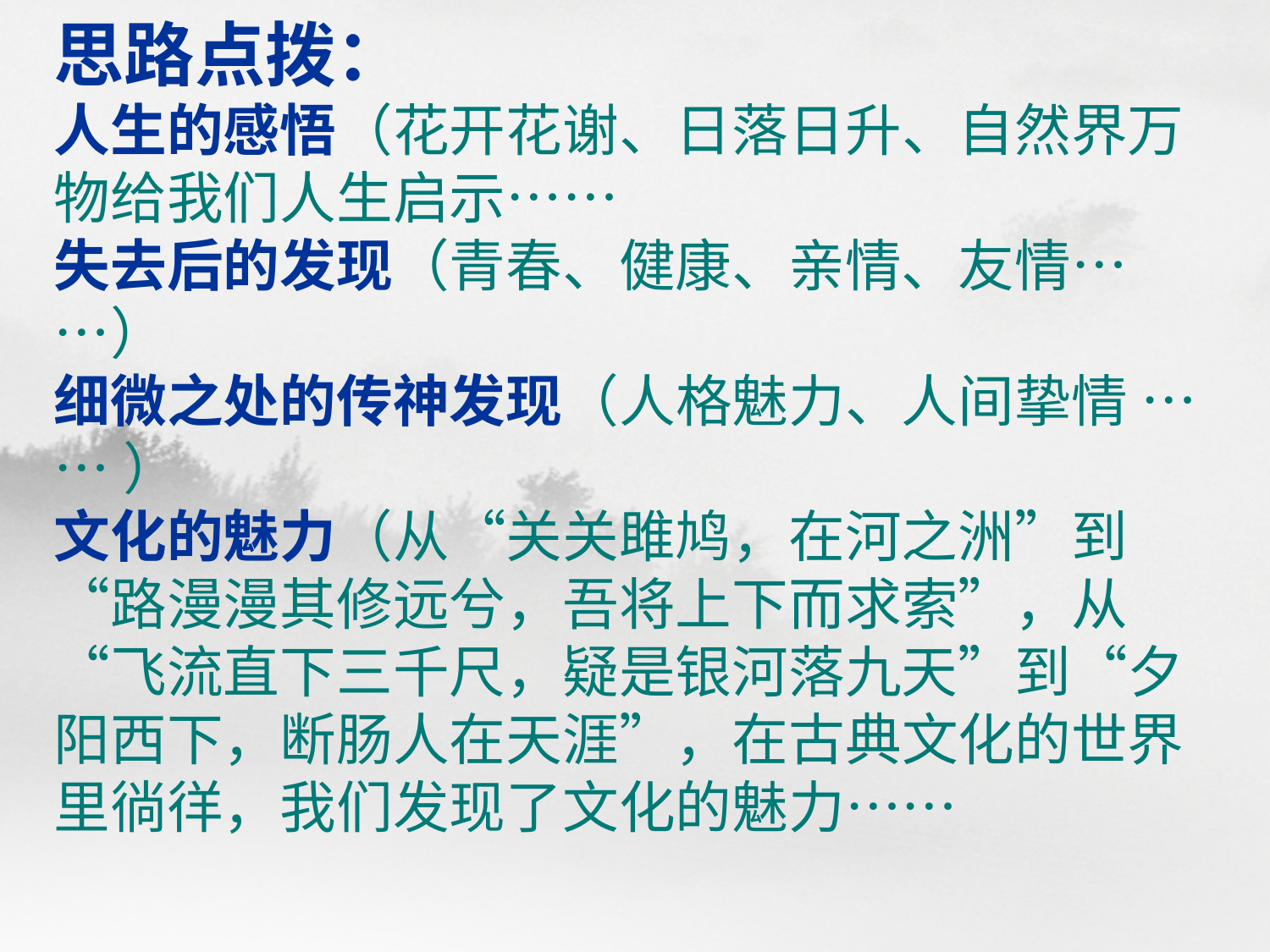

# 思路点拨： 人生的感悟（花开花谢、日落日升、自然界万物给我们人生启示…… 失去后的发现（青春、健康、亲情、友情……） 细微之处的传神发现（人格魅力、人间挚情 …… ） 文化的魅力（从“关关雎鸠，在河之洲”到“路漫漫其修远兮，吾将上下而求索”，从“飞流直下三千尺，疑是银河落九天”到“夕阳西下，断肠人在天涯”，在古典文化的世界里徜徉，我们发现了文化的魅力……